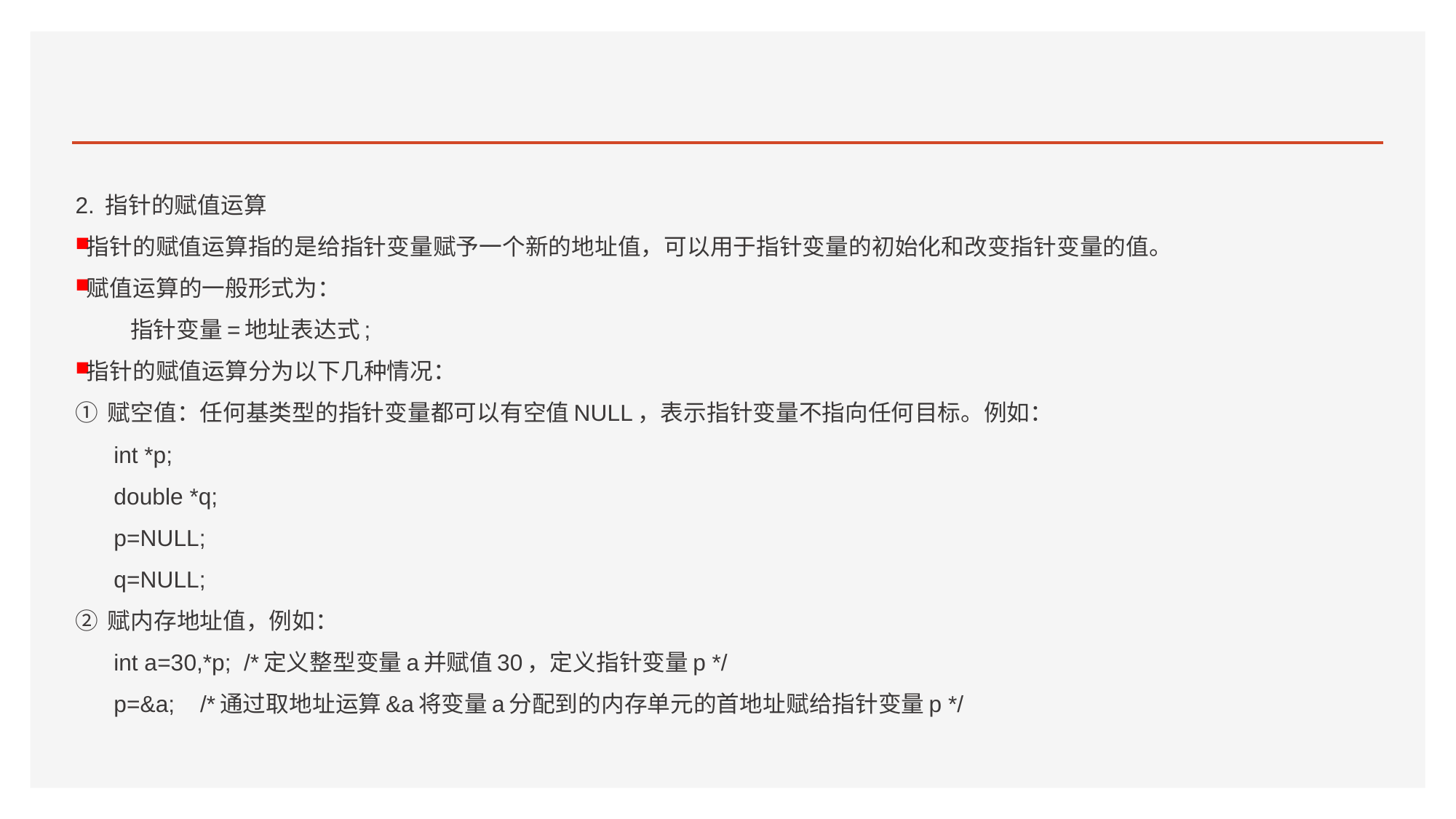

#
2. 指针的赋值运算
指针的赋值运算指的是给指针变量赋予一个新的地址值，可以用于指针变量的初始化和改变指针变量的值。
赋值运算的一般形式为：
          指针变量=地址表达式;
指针的赋值运算分为以下几种情况：
① 赋空值：任何基类型的指针变量都可以有空值NULL，表示指针变量不指向任何目标。例如：
int *p;
double *q;
p=NULL;
q=NULL;
② 赋内存地址值，例如：
int a=30,*p;  /*定义整型变量a并赋值30，定义指针变量p */
p=&a;    /*通过取地址运算&a将变量a分配到的内存单元的首地址赋给指针变量p */